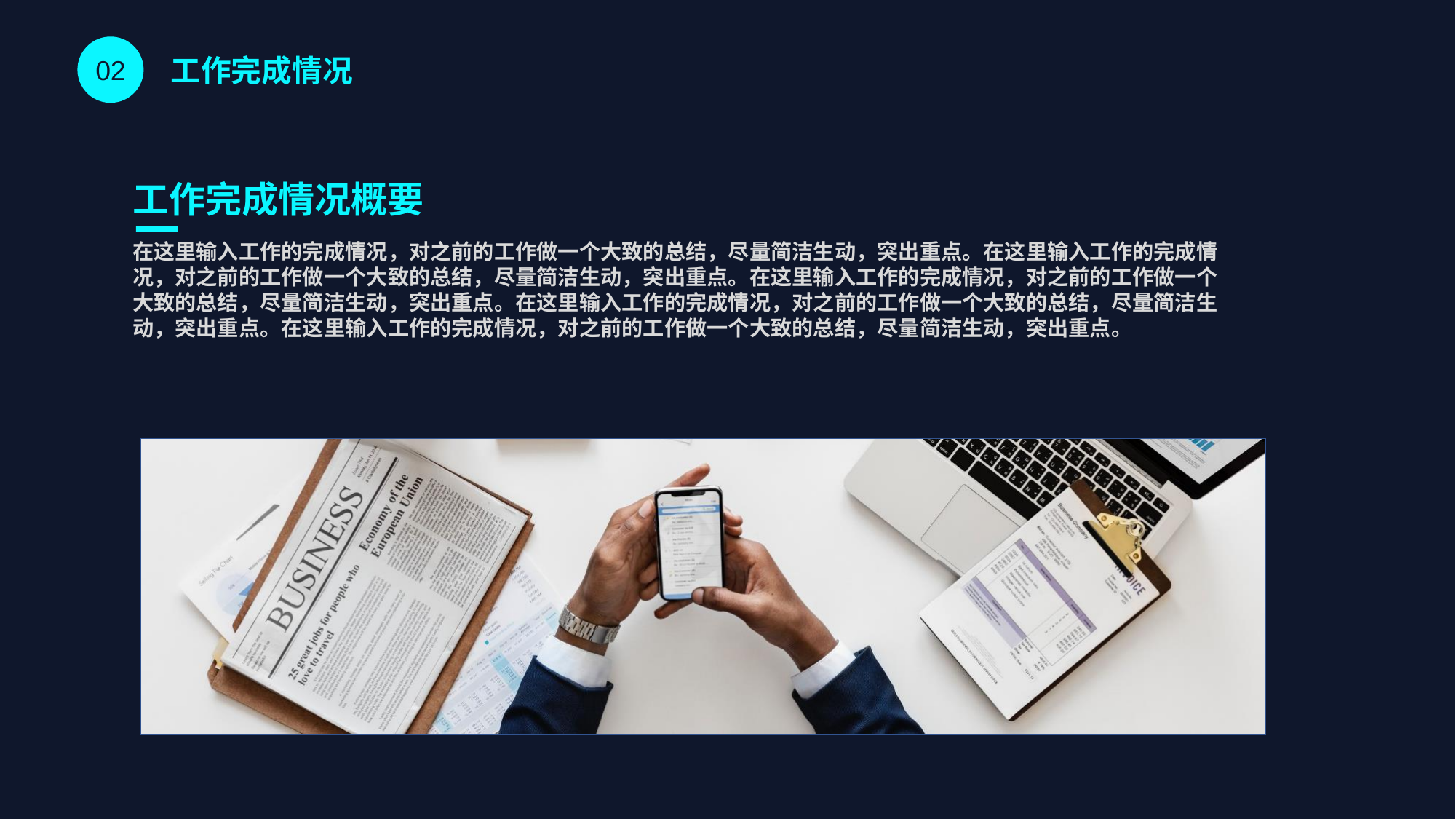

工作完成情况
02
工作完成情况概要

在这里输入工作的完成情况，对之前的工作做一个大致的总结，尽量简洁生动，突出重点。在这里输入工作的完成情况，对之前的工作做一个大致的总结，尽量简洁生动，突出重点。在这里输入工作的完成情况，对之前的工作做一个大致的总结，尽量简洁生动，突出重点。在这里输入工作的完成情况，对之前的工作做一个大致的总结，尽量简洁生动，突出重点。在这里输入工作的完成情况，对之前的工作做一个大致的总结，尽量简洁生动，突出重点。